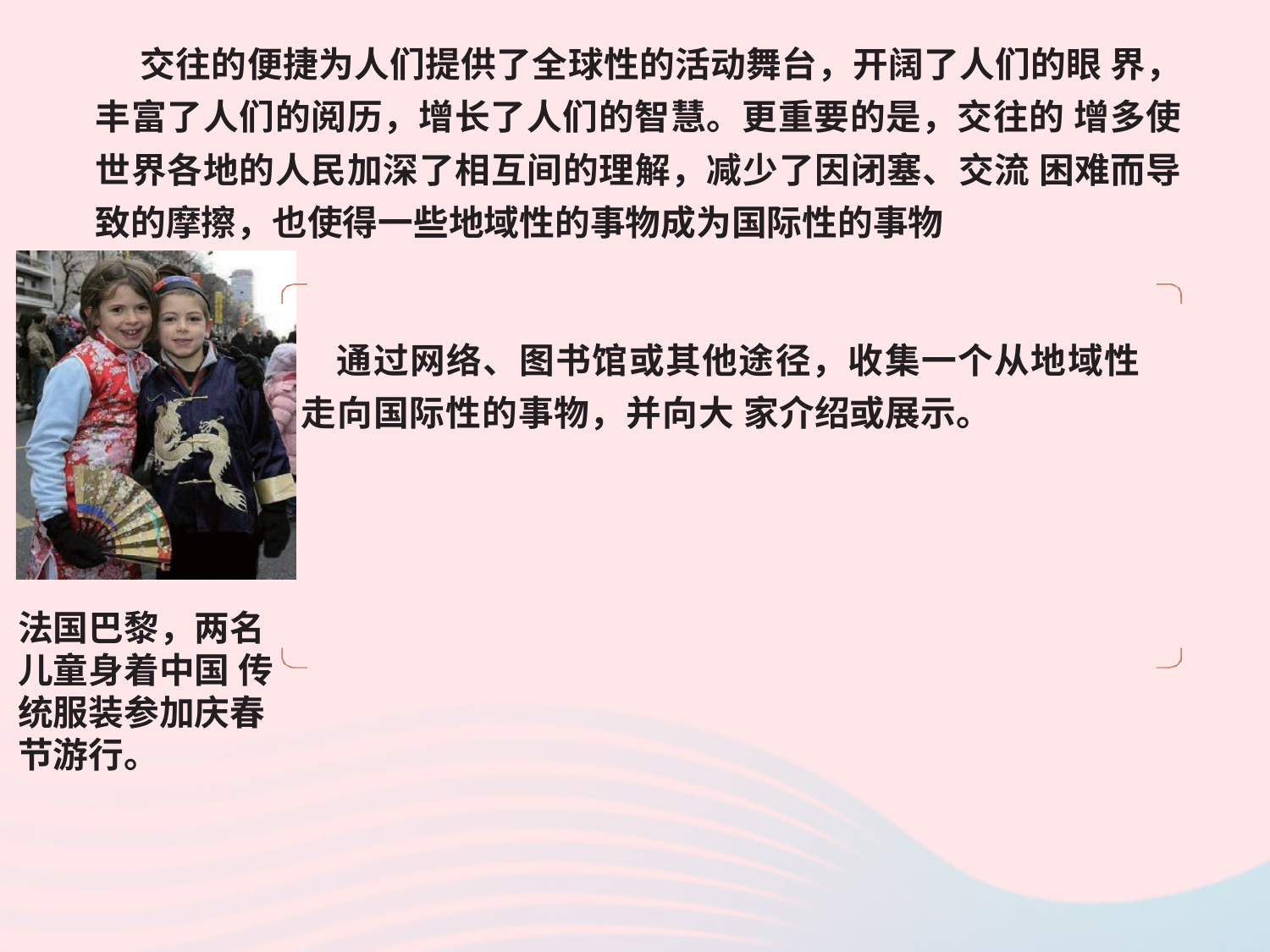

交往的便捷为人们提供了全球性的活动舞台，开阔了人们的眼 界，丰富了人们的阅历，增长了人们的智慧。更重要的是，交往的 增多使世界各地的人民加深了相互间的理解，减少了因闭塞、交流 困难而导致的摩擦，也使得一些地域性的事物成为国际性的事物

通过网络、图书馆或其他途径，收集一个从地域性   走向国际性的事物，并向大 家介绍或展示。

法国巴黎，两名儿童身着中国 传统服装参加庆春节游行。